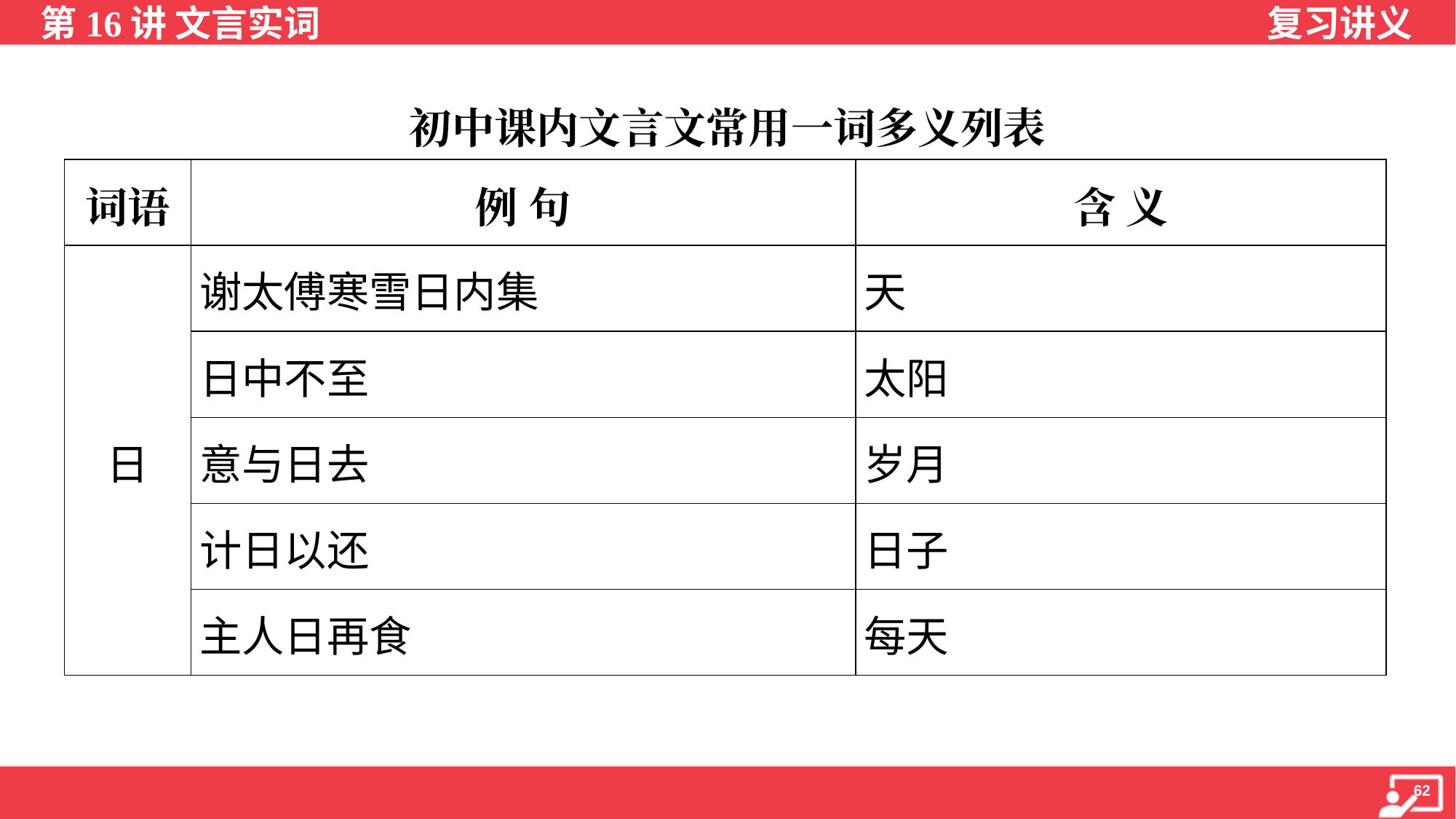

初中课内文言文常用一词多义列表
| 词语 | 例 句 | 含 义 |
| --- | --- | --- |
| 日 | 谢太傅寒雪日内集 | 天 |
|  | 日中不至 | 太阳 |
|  | 意与日去 | 岁月 |
|  | 计日以还 | 日子 |
|  | 主人日再食 | 每天 |